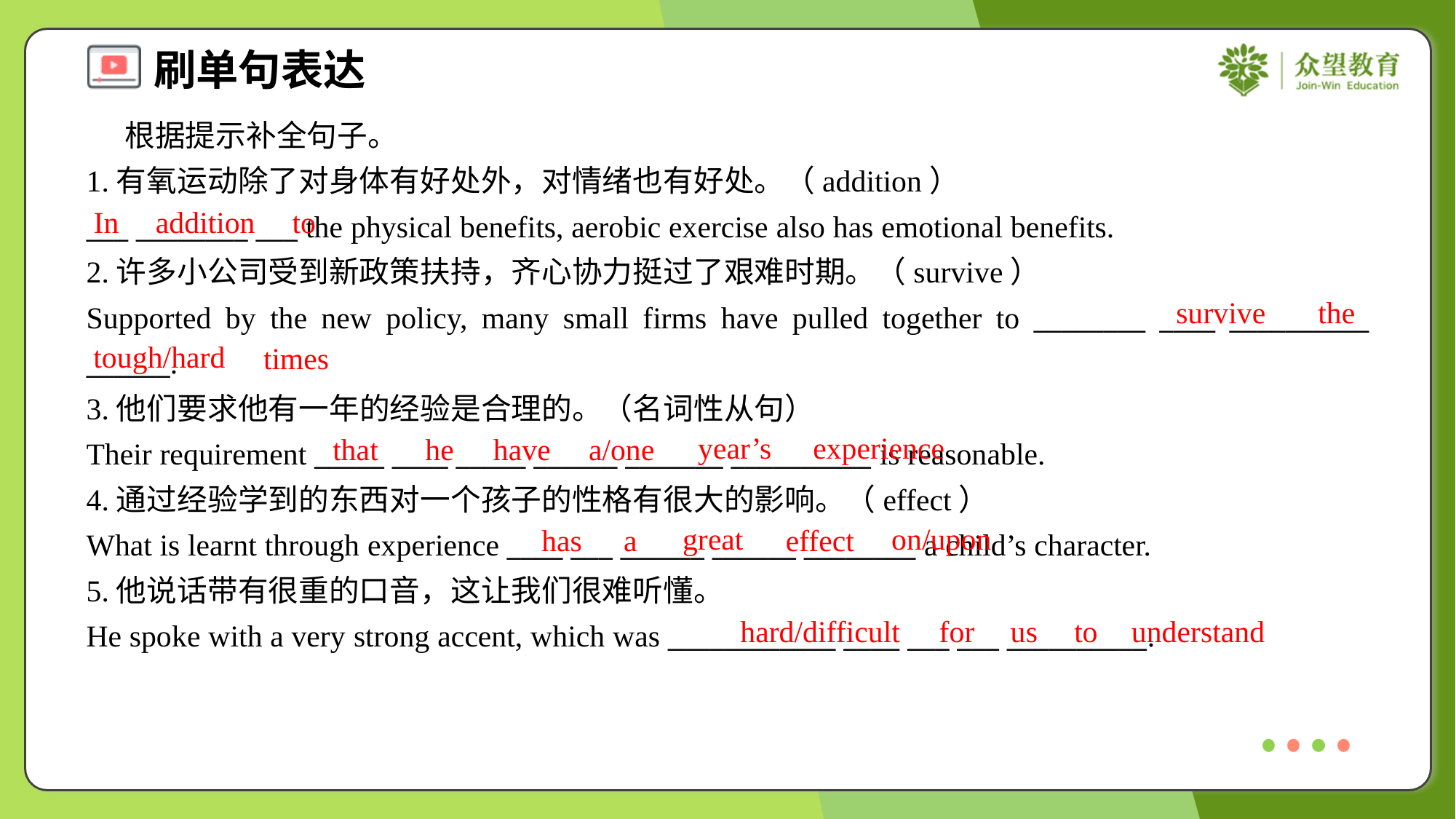

根据提示补全句子。
1.有氧运动除了对身体有好处外，对情绪也有好处。（addition）
___ ________ ___ the physical benefits, aerobic exercise also has emotional benefits.
In
addition
to
2.许多小公司受到新政策扶持，齐心协力挺过了艰难时期。（survive）
Supported by the new policy, many small firms have pulled together to ________ ____ __________ ______.
survive
the
tough/hard
times
3.他们要求他有一年的经验是合理的。（名词性从句）
Their requirement _____ ____ _____ ______ _______ __________ is reasonable.
4.通过经验学到的东西对一个孩子的性格有很大的影响。（effect）
What is learnt through experience ____ ___ ______ ______ ________ a child’s character.
5.他说话带有很重的口音，这让我们很难听懂。
He spoke with a very strong accent, which was ____________ ____ ___ ___ __________.
year’s
experience
that
he
have
a/one
great
on/upon
has
a
effect
hard/difficult
for
us
to
understand